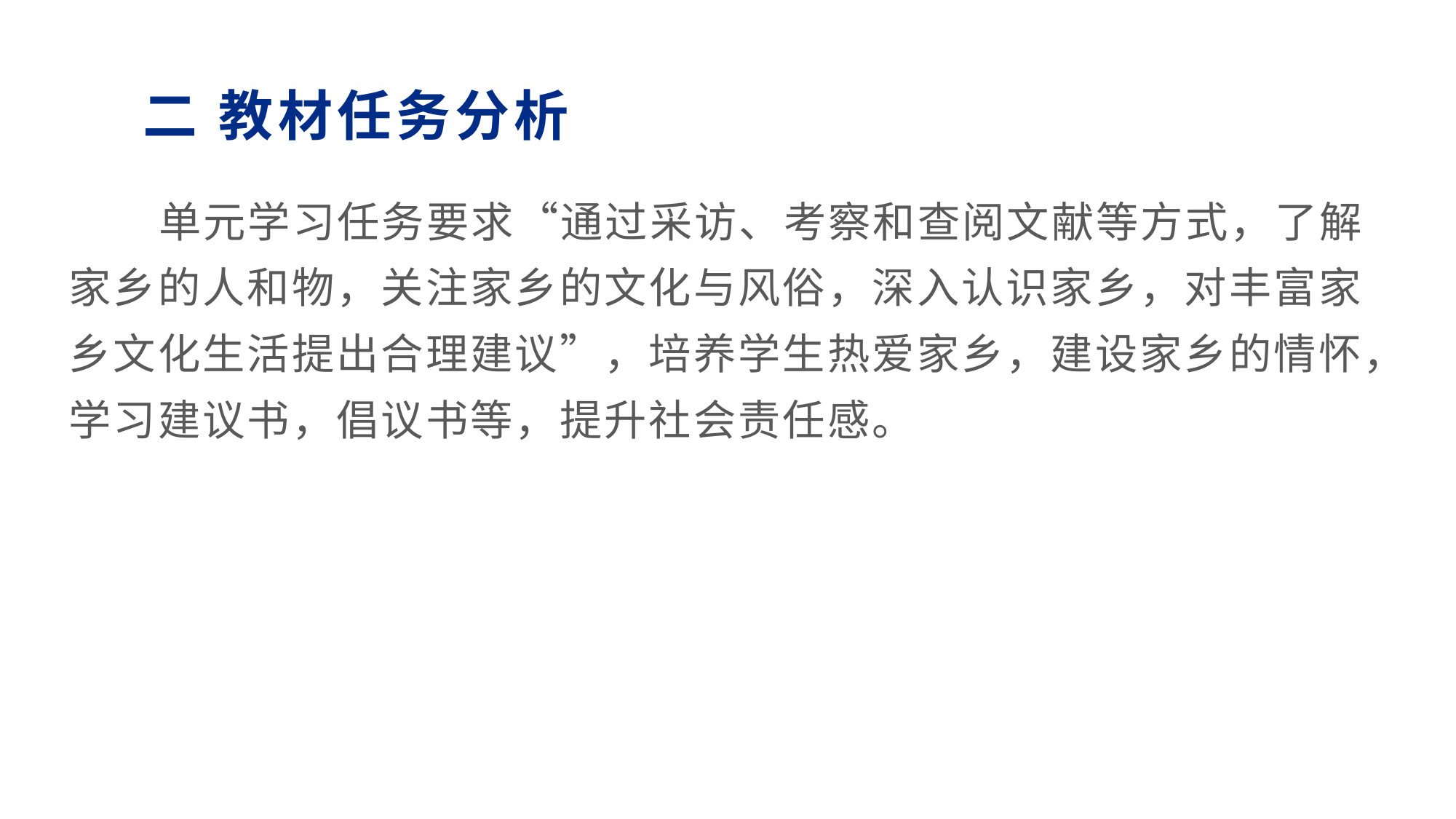

# 二 教材任务分析
　      单元学习任务要求“通过采访、考察和查阅文献等方式，了解家乡的人和物，关注家乡的文化与风俗，深入认识家乡，对丰富家乡文化生活提出合理建议”，培养学生热爱家乡，建设家乡的情怀，学习建议书，倡议书等，提升社会责任感。